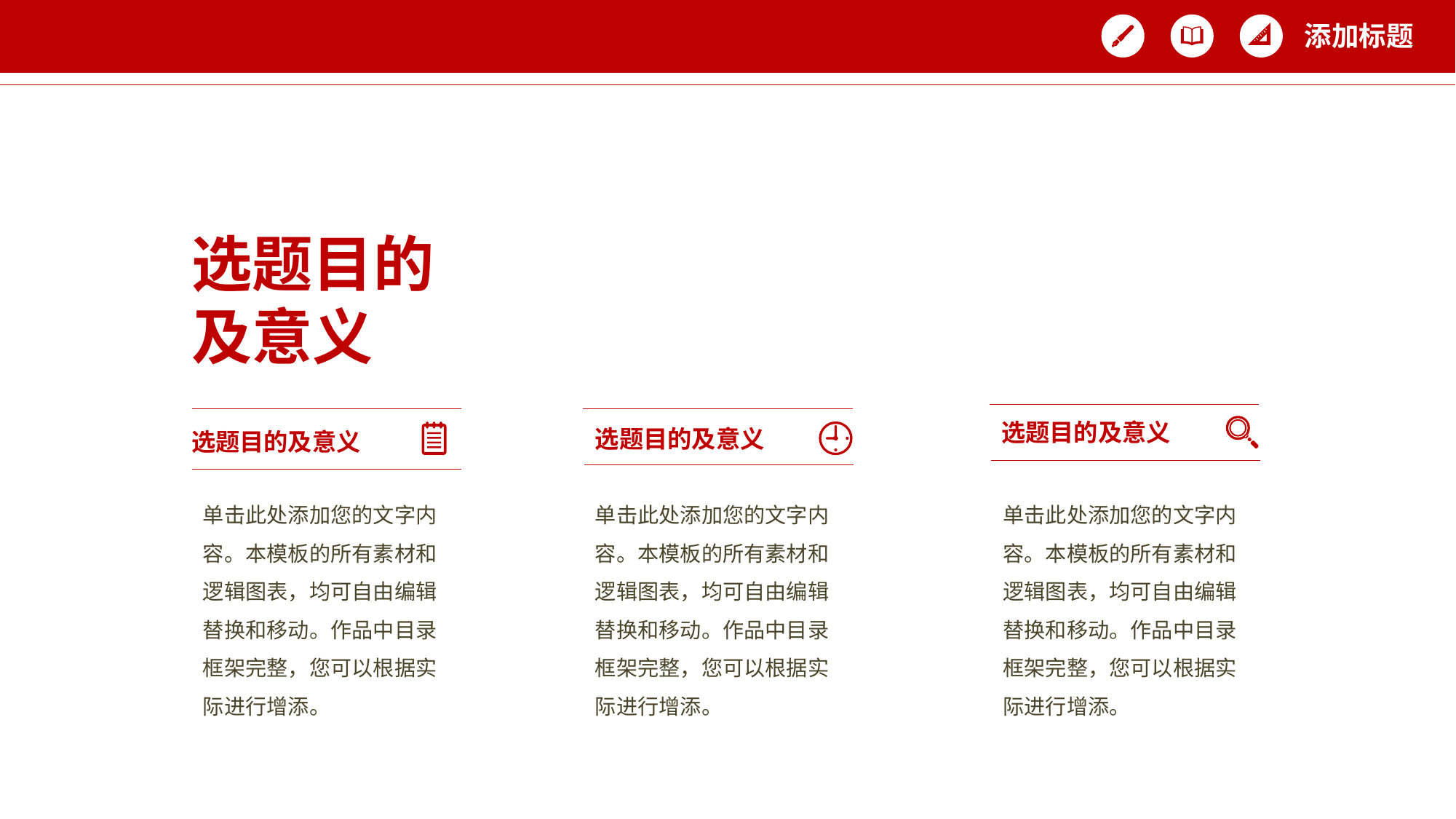

添加标题

选题目的
及意义
选题目的及意义

选题目的及意义
选题目的及意义

单击此处添加您的文字内容。本模板的所有素材和逻辑图表，均可自由编辑替换和移动。作品中目录框架完整，您可以根据实际进行增添。
单击此处添加您的文字内容。本模板的所有素材和逻辑图表，均可自由编辑替换和移动。作品中目录框架完整，您可以根据实际进行增添。
单击此处添加您的文字内容。本模板的所有素材和逻辑图表，均可自由编辑替换和移动。作品中目录框架完整，您可以根据实际进行增添。